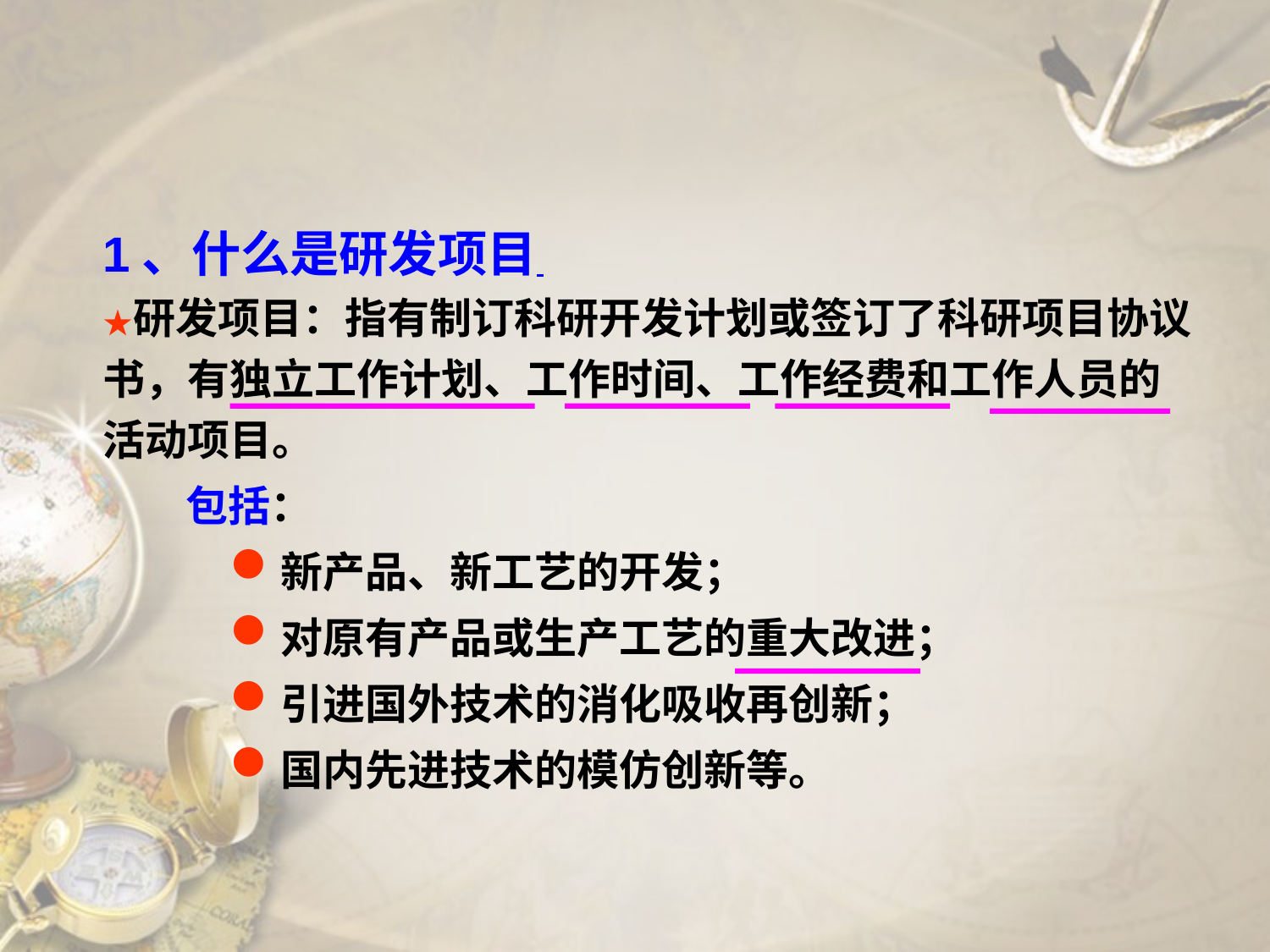

1、什么是研发项目
研发项目：指有制订科研开发计划或签订了科研项目协议书，有独立工作计划、工作时间、工作经费和工作人员的活动项目。
 包括：
新产品、新工艺的开发；
对原有产品或生产工艺的重大改进；
引进国外技术的消化吸收再创新；
国内先进技术的模仿创新等。